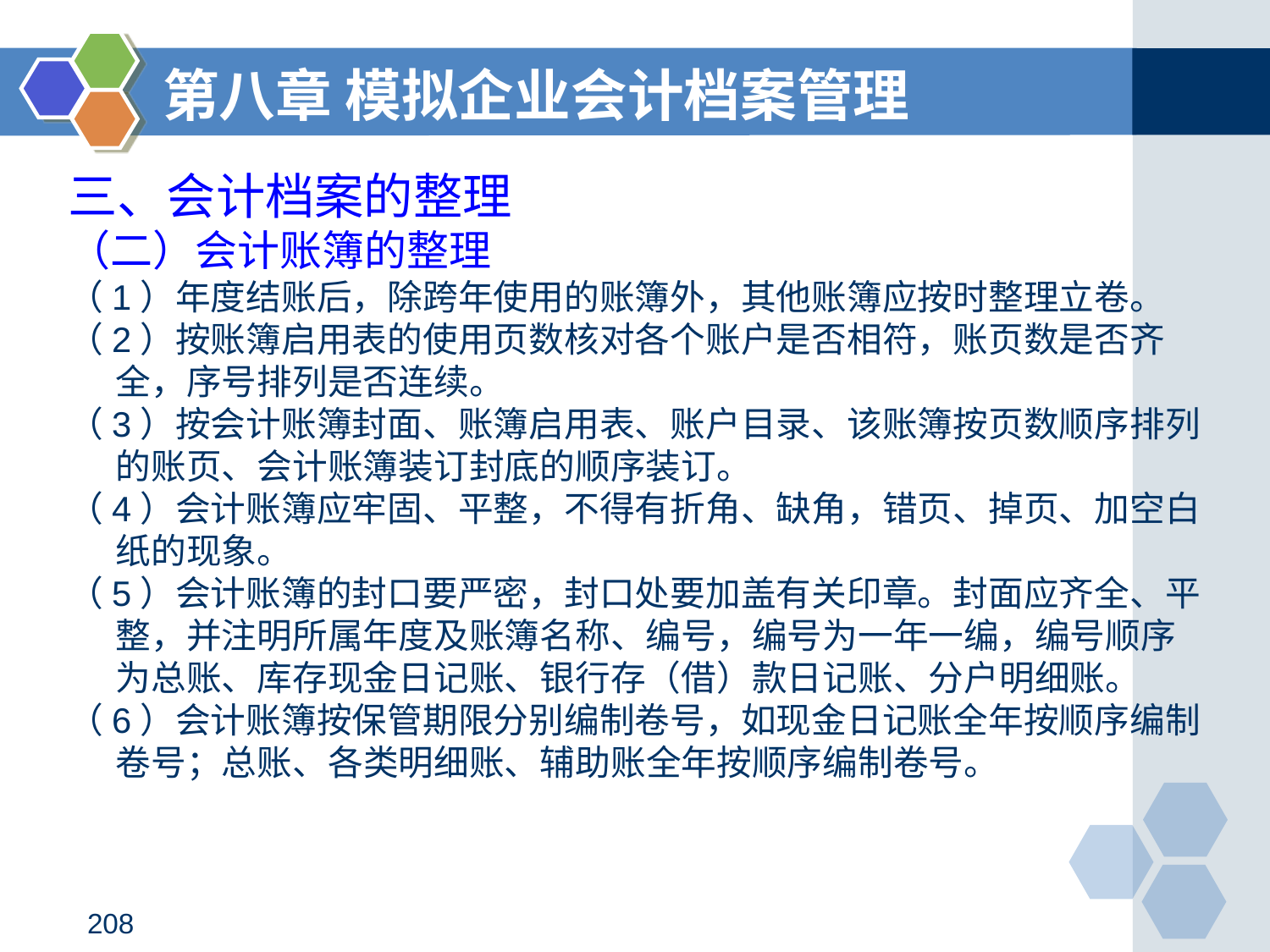

第八章 模拟企业会计档案管理
# 三、会计档案的整理
（二）会计账簿的整理
（1）年度结账后，除跨年使用的账簿外，其他账簿应按时整理立卷。
（2）按账簿启用表的使用页数核对各个账户是否相符，账页数是否齐全，序号排列是否连续。
（3）按会计账簿封面、账簿启用表、账户目录、该账簿按页数顺序排列的账页、会计账簿装订封底的顺序装订。
（4）会计账簿应牢固、平整，不得有折角、缺角，错页、掉页、加空白纸的现象。
（5）会计账簿的封口要严密，封口处要加盖有关印章。封面应齐全、平整，并注明所属年度及账簿名称、编号，编号为一年一编，编号顺序为总账、库存现金日记账、银行存（借）款日记账、分户明细账。
（6）会计账簿按保管期限分别编制卷号，如现金日记账全年按顺序编制卷号；总账、各类明细账、辅助账全年按顺序编制卷号。